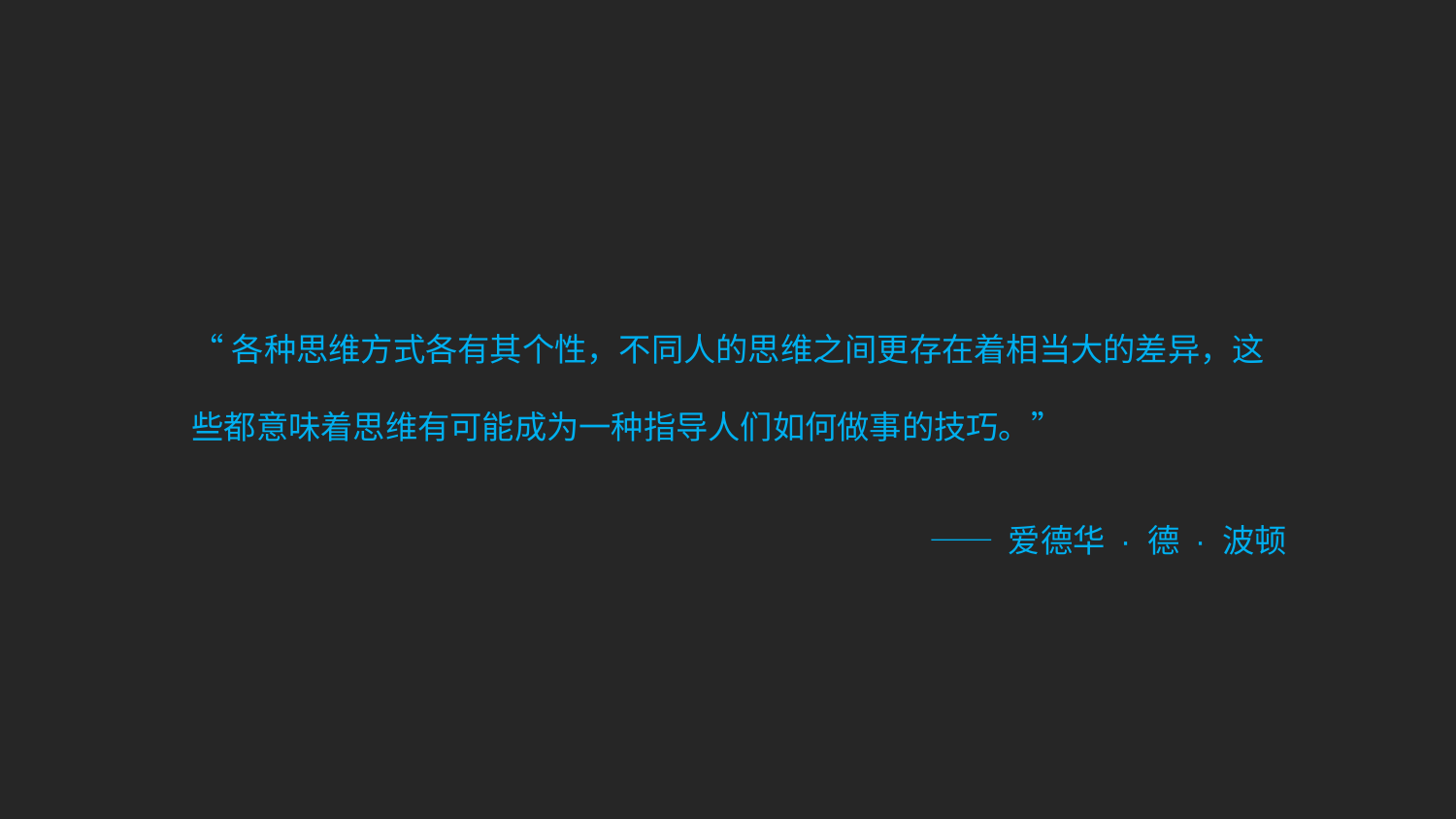

“各种思维方式各有其个性，不同人的思维之间更存在着相当大的差异，这些都意味着思维有可能成为一种指导人们如何做事的技巧。”
—— 爱德华 · 德 · 波顿